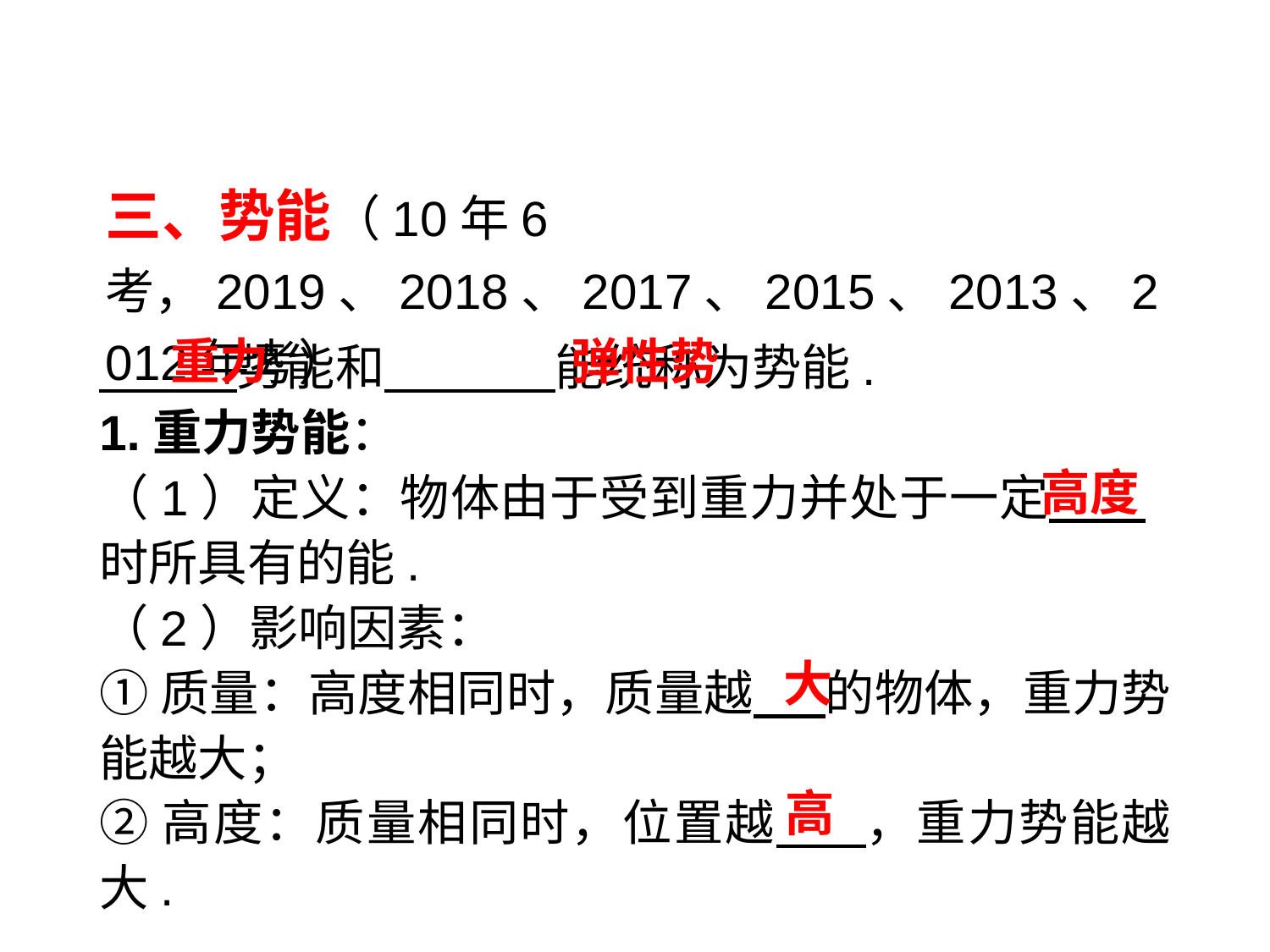

三、势能（10年6考，2019、2018、2017、2015、2013、2012年考）
　        势能和　           能统称为势能.
1.重力势能：
（1）定义：物体由于受到重力并处于一定　    . 时所具有的能.
（2）影响因素：
①质量：高度相同时，质量越　  的物体，重力势能越大；
②高度：质量相同时，位置越　   ，重力势能越大.
重力
弹性势
高度
大
高